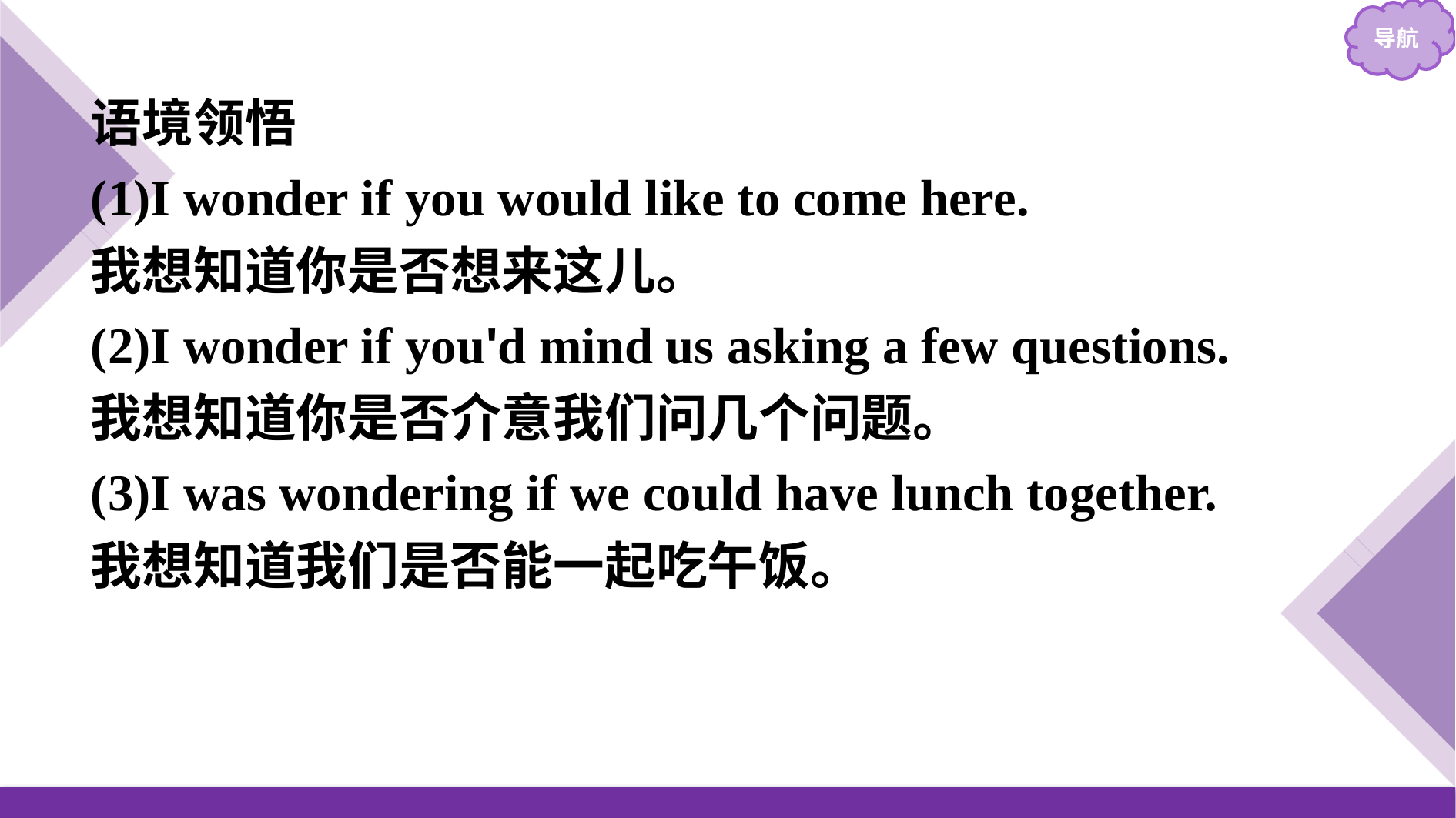

语境领悟
(1)I wonder if you would like to come here.
我想知道你是否想来这儿。
(2)I wonder if you'd mind us asking a few questions.
我想知道你是否介意我们问几个问题。
(3)I was wondering if we could have lunch together.
我想知道我们是否能一起吃午饭。